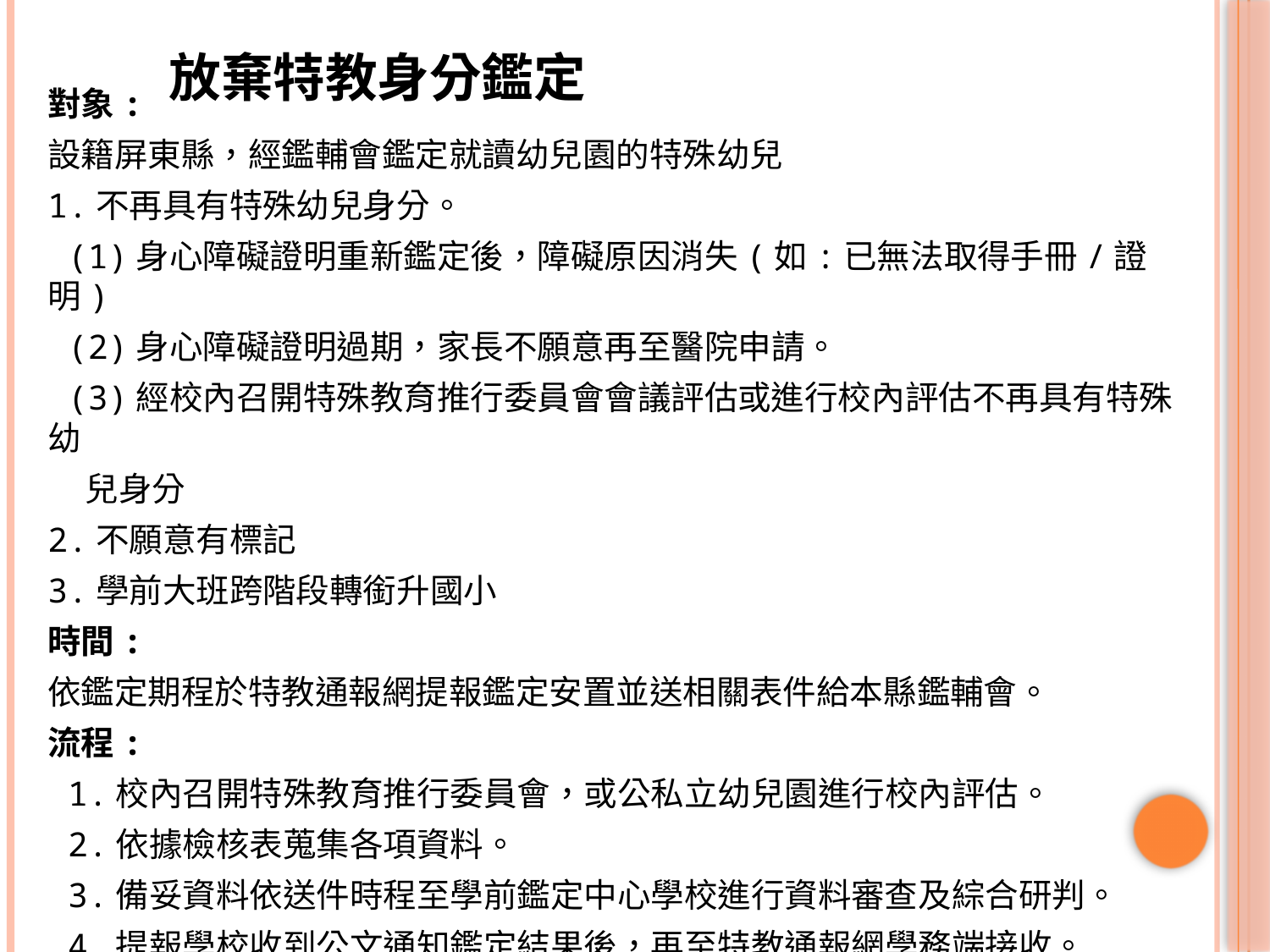

# 放棄特教身分鑑定
對象:
設籍屏東縣，經鑑輔會鑑定就讀幼兒園的特殊幼兒
1.不再具有特殊幼兒身分。
 (1)身心障礙證明重新鑑定後，障礙原因消失(如:已無法取得手冊/證明)
 (2)身心障礙證明過期，家長不願意再至醫院申請。
 (3)經校內召開特殊教育推行委員會會議評估或進行校內評估不再具有特殊幼
    兒身分
2.不願意有標記
3.學前大班跨階段轉銜升國小
時間:
依鑑定期程於特教通報網提報鑑定安置並送相關表件給本縣鑑輔會。
流程:
 1.校內召開特殊教育推行委員會，或公私立幼兒園進行校內評估。
 2.依據檢核表蒐集各項資料。
 3.備妥資料依送件時程至學前鑑定中心學校進行資料審查及綜合研判。
 4.提報學校收到公文通知鑑定結果後，再至特教通報網學務端接收。